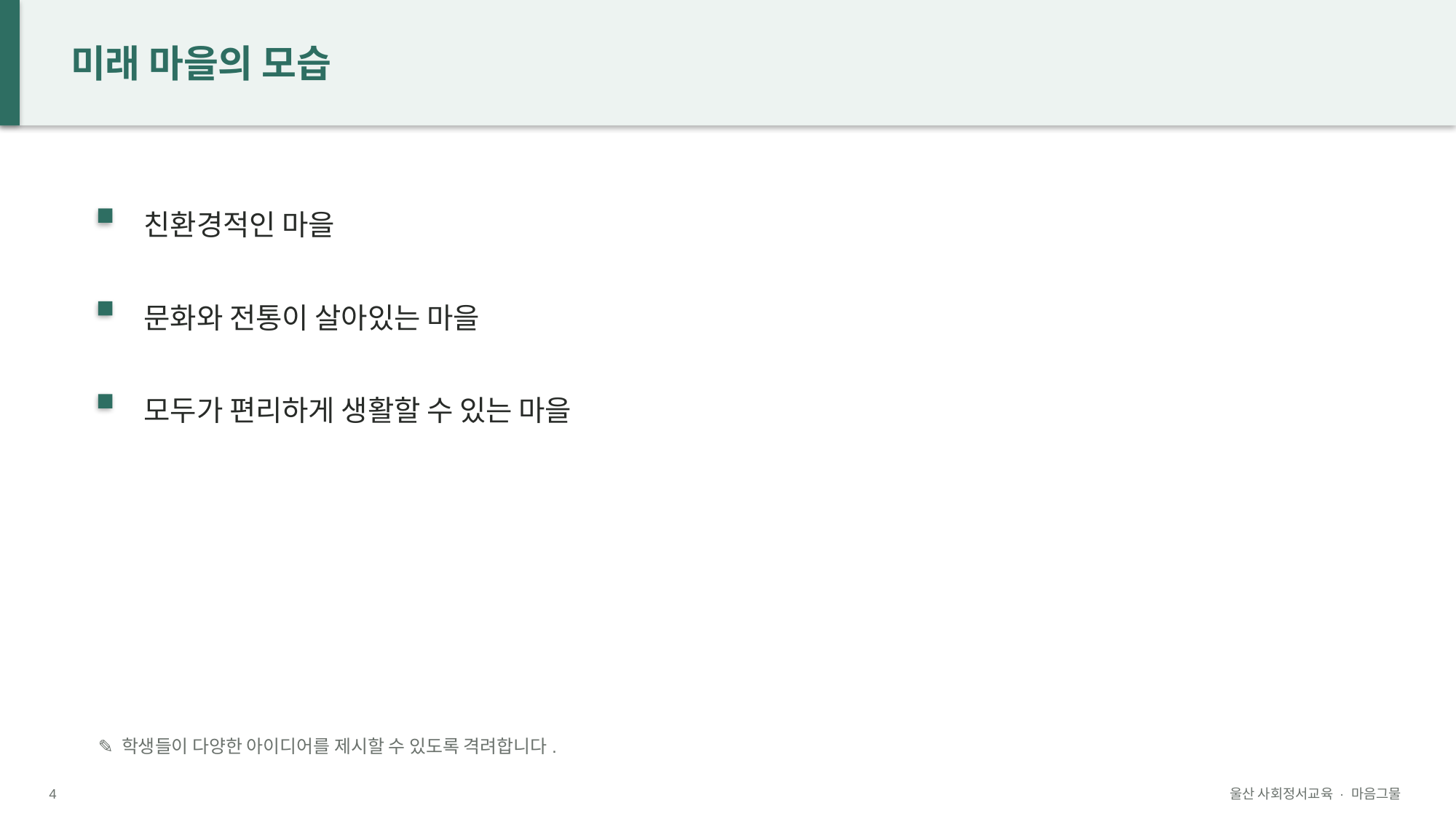

미래 마을의 모습
친환경적인 마을

문화와 전통이 살아있는 마을

모두가 편리하게 생활할 수 있는 마을

✎ 학생들이 다양한 아이디어를 제시할 수 있도록 격려합니다.
4
울산 사회정서교육 · 마음그물